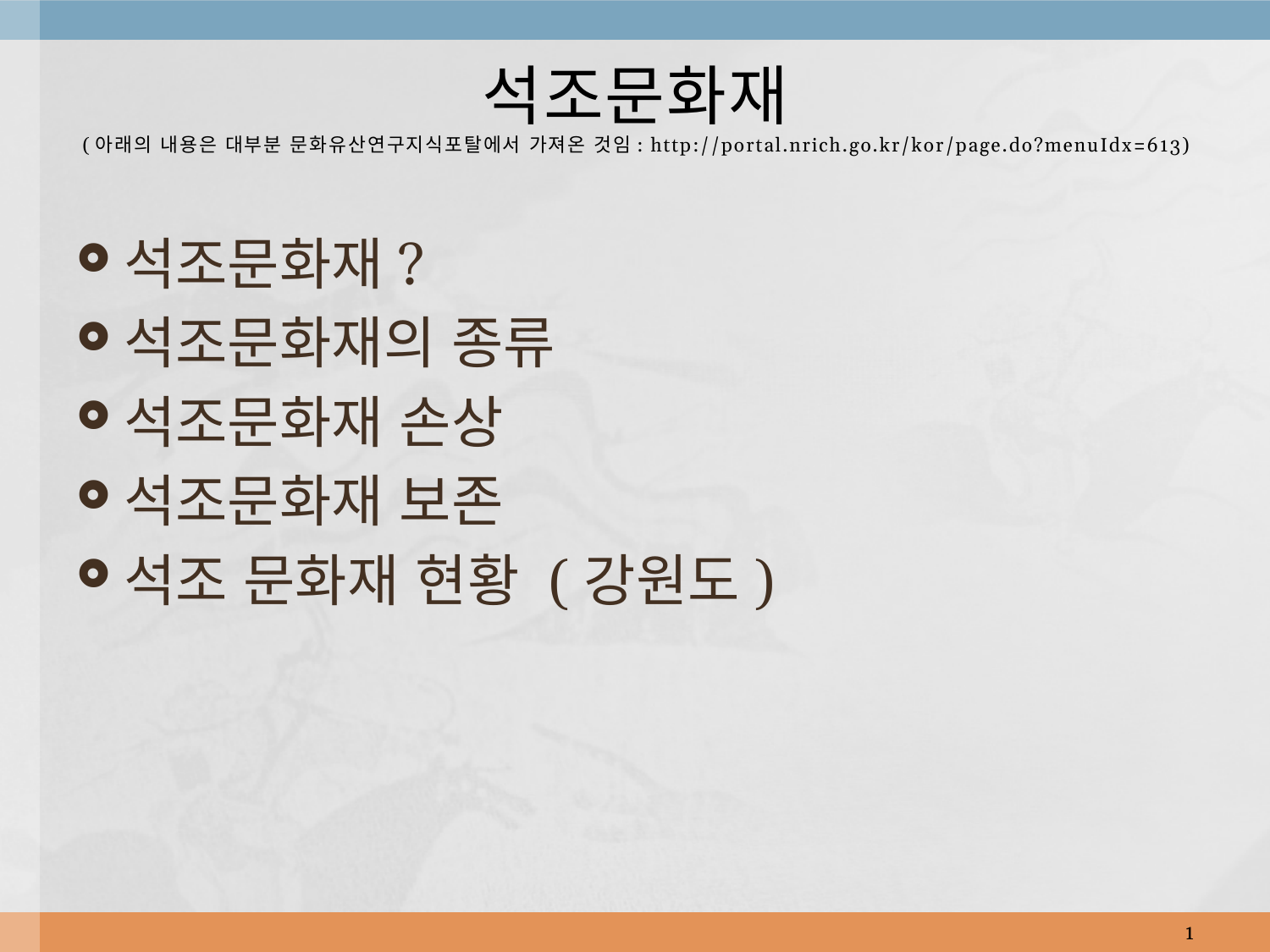

# 석조문화재 (아래의 내용은 대부분 문화유산연구지식포탈에서 가져온 것임: http://portal.nrich.go.kr/kor/page.do?menuIdx=613)
석조문화재?
석조문화재의 종류
석조문화재 손상
석조문화재 보존
석조 문화재 현황 (강원도)
1